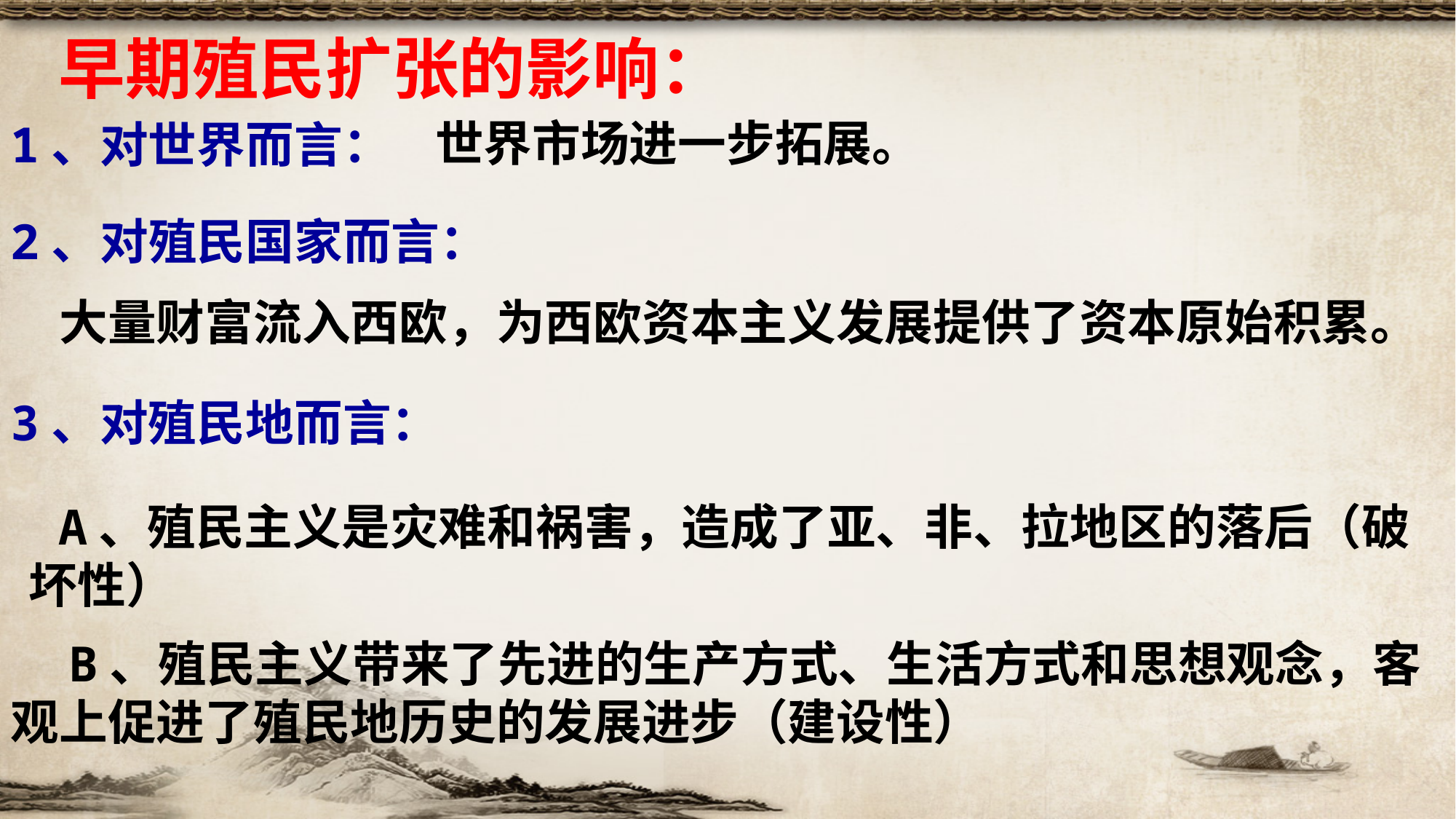

早期殖民扩张的影响：
世界市场进一步拓展。
1、对世界而言：
2、对殖民国家而言：
大量财富流入西欧，为西欧资本主义发展提供了资本原始积累。
3、对殖民地而言：
 A、殖民主义是灾难和祸害，造成了亚、非、拉地区的落后（破坏性）
  B、殖民主义带来了先进的生产方式、生活方式和思想观念，客观上促进了殖民地历史的发展进步（建设性）